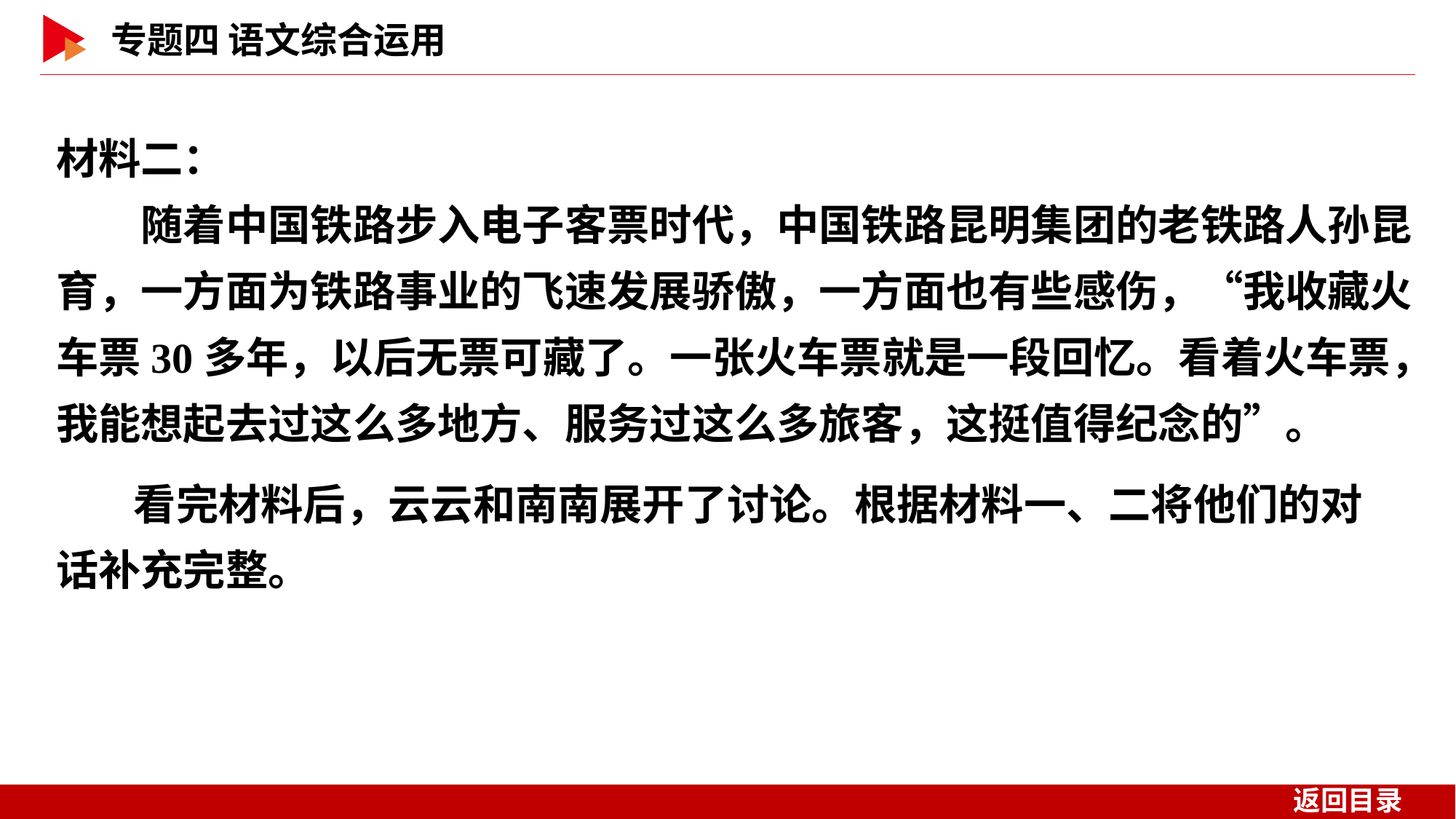

材料二：
　　随着中国铁路步入电子客票时代，中国铁路昆明集团的老铁路人孙昆育，一方面为铁路事业的飞速发展骄傲，一方面也有些感伤，“我收藏火车票30多年，以后无票可藏了。一张火车票就是一段回忆。看着火车票，我能想起去过这么多地方、服务过这么多旅客，这挺值得纪念的”。
       看完材料后，云云和南南展开了讨论。根据材料一、二将他们的对话补充完整。